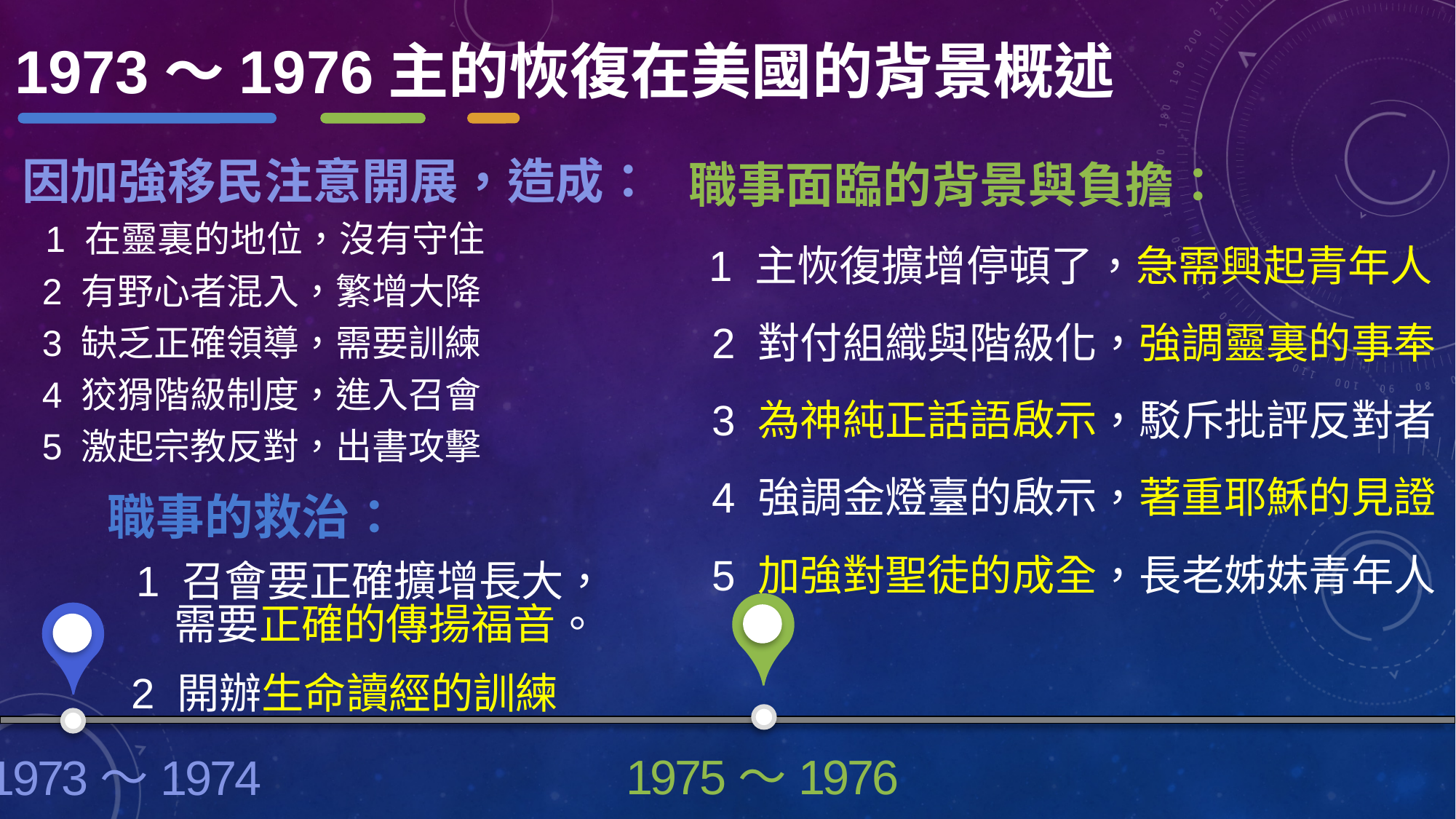

1973～1976主的恢復在美國的背景概述

因加強移民注意開展，造成：
  1 在靈裏的地位，沒有守住
  2 有野心者混入，繁增大降
  3 缺乏正確領導，需要訓練
  4 狡猾階級制度，進入召會
  5 激起宗教反對，出書攻擊
職事面臨的背景與負擔：
  1 主恢復擴增停頓了，急需興起青年人
  2 對付組織與階級化，強調靈裏的事奉
  3 為神純正話語啟示，駁斥批評反對者
  4 強調金燈臺的啟示，著重耶穌的見證
  5 加強對聖徒的成全，長老姊妹青年人
職事的救治：
  1 召會要正確擴增長大，
      需要正確的傳揚福音。
  2 開辦生命讀經的訓練

1975～1976
1973～1974